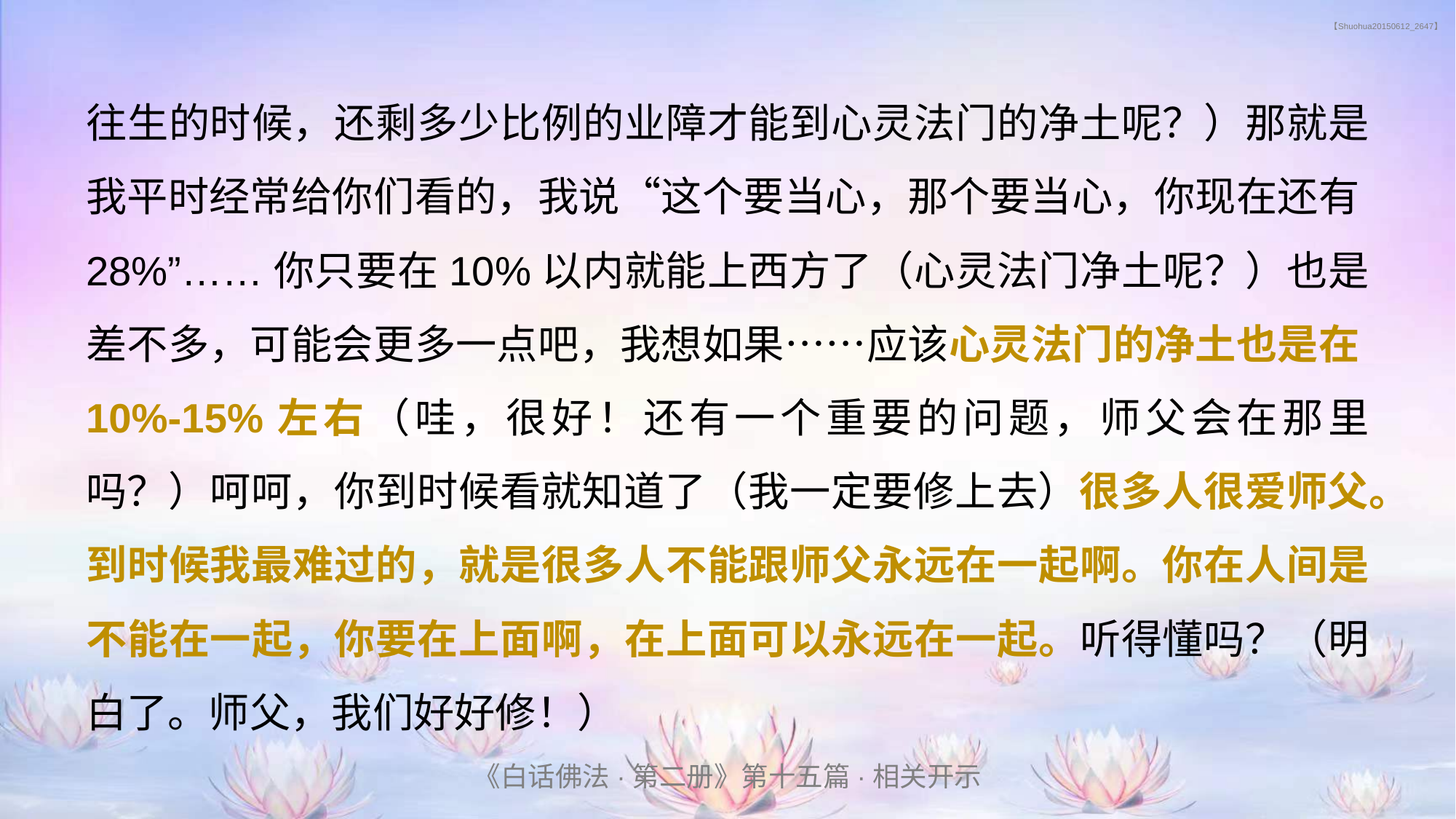

# 【Shuohua20150612_2647】
往生的时候，还剩多少比例的业障才能到心灵法门的净土呢？）那就是我平时经常给你们看的，我说“这个要当心，那个要当心，你现在还有28%”……你只要在10%以内就能上西方了（心灵法门净土呢？）也是差不多，可能会更多一点吧，我想如果……应该心灵法门的净土也是在10%-15%左右（哇，很好！还有一个重要的问题，师父会在那里吗？）呵呵，你到时候看就知道了（我一定要修上去）很多人很爱师父。到时候我最难过的，就是很多人不能跟师父永远在一起啊。你在人间是不能在一起，你要在上面啊，在上面可以永远在一起。听得懂吗？（明白了。师父，我们好好修！）
《白话佛法·第二册》第十五篇·相关开示